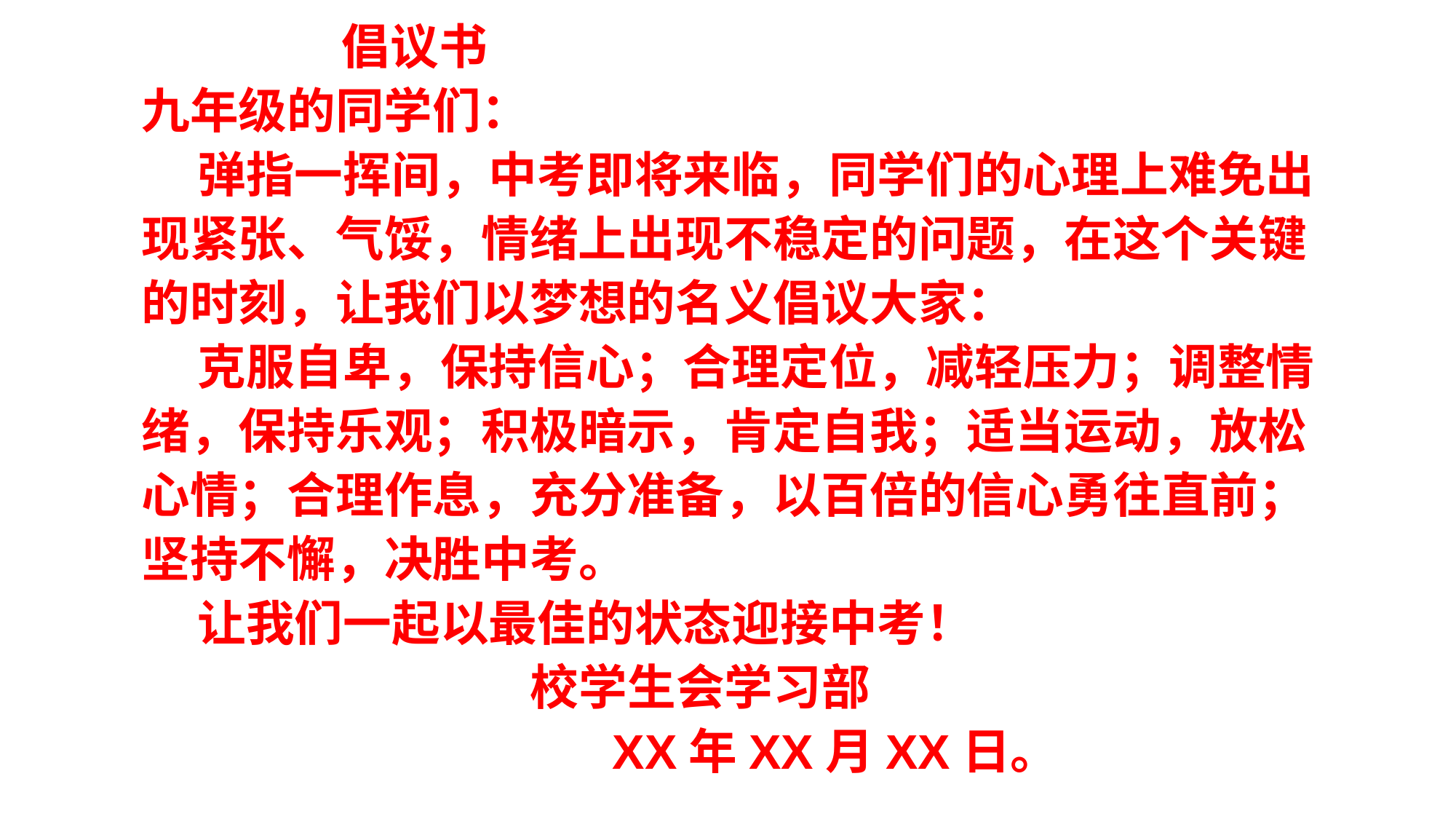

倡议书
九年级的同学们：
    弹指一挥间，中考即将来临，同学们的心理上难免出现紧张、气馁，情绪上出现不稳定的问题，在这个关键的时刻，让我们以梦想的名义倡议大家：
    克服自卑，保持信心；合理定位，减轻压力；调整情绪，保持乐观；积极暗示，肯定自我；适当运动，放松心情；合理作息，充分准备，以百倍的信心勇往直前；坚持不懈，决胜中考。
    让我们一起以最佳的状态迎接中考！
                                  校学生会学习部
                                   XX年XX月XX日。